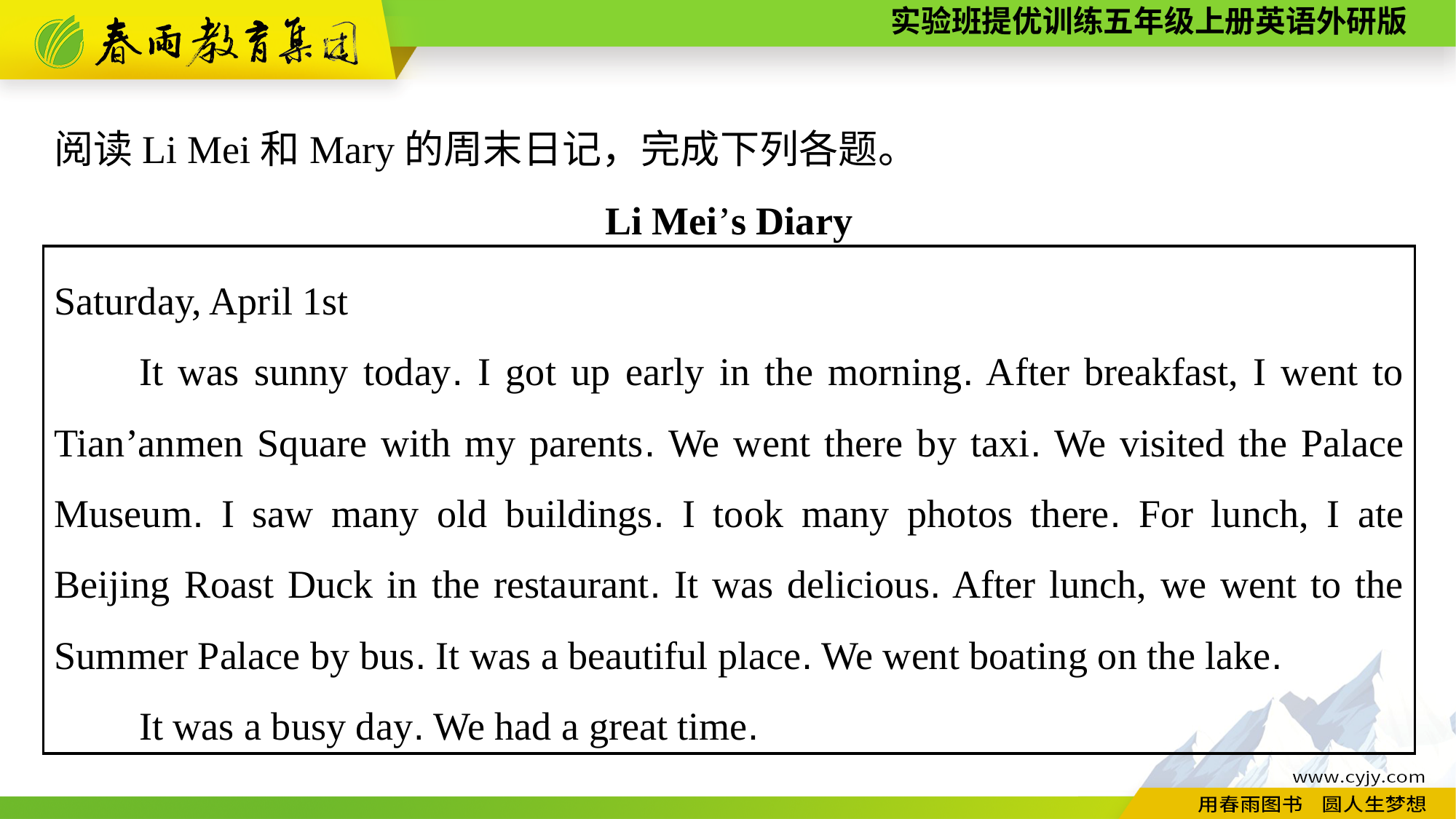

阅读Li Mei和Mary的周末日记，完成下列各题。
Li Mei’s Diary
Saturday, April 1st
It was sunny today. I got up early in the morning. After breakfast, I went to Tian’anmen Square with my parents. We went there by taxi. We visited the Palace Museum. I saw many old buildings. I took many photos there. For lunch, I ate Beijing Roast Duck in the restaurant. It was delicious. After lunch, we went to the Summer Palace by bus. It was a beautiful place. We went boating on the lake.
It was a busy day. We had a great time.